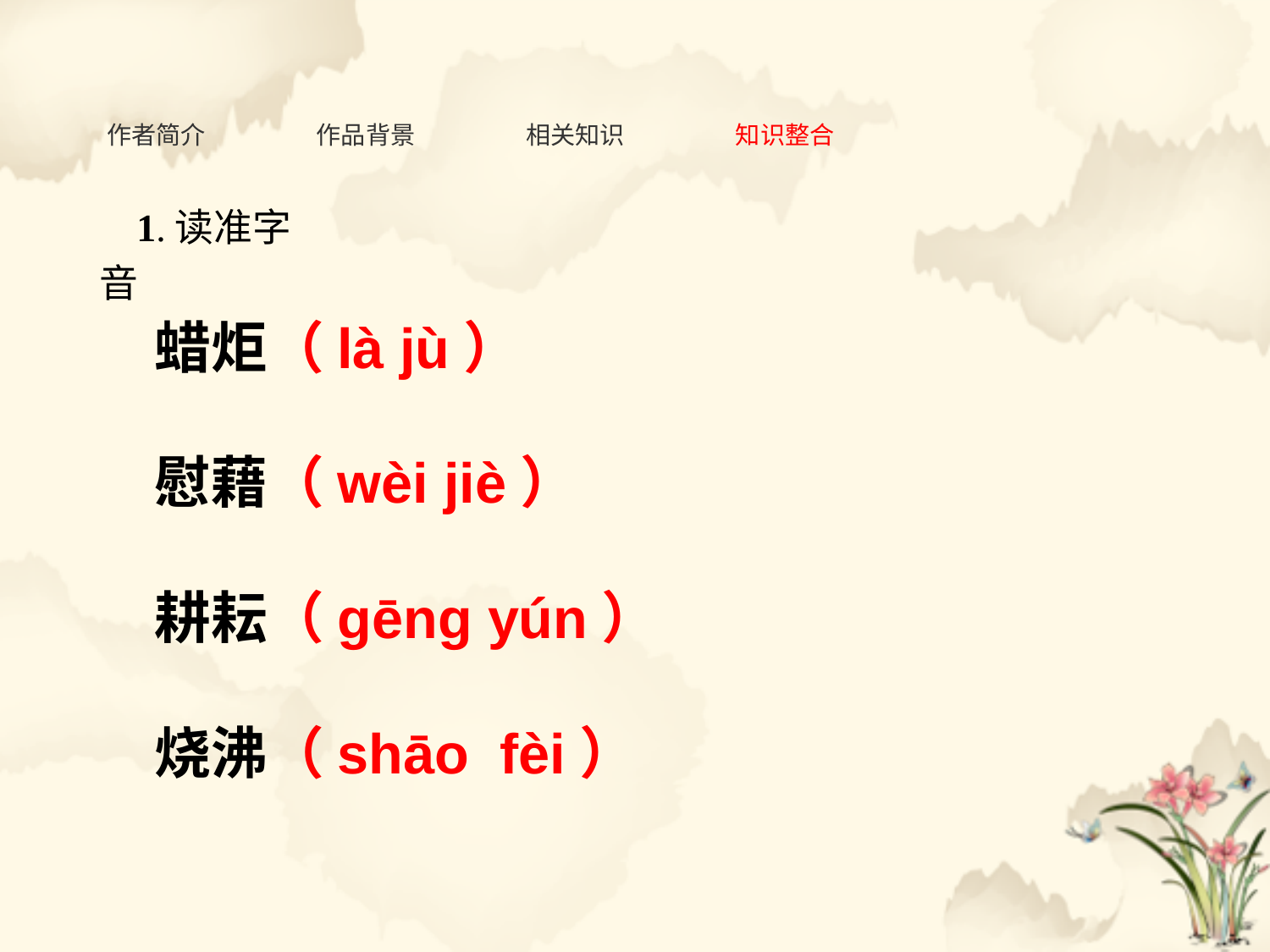

作者简介
作品背景
相关知识
知识整合
1.读准字音
蜡炬（là jù）

慰藉（wèi jiè）

耕耘（gēng yún）

烧沸（shāo  fèi）